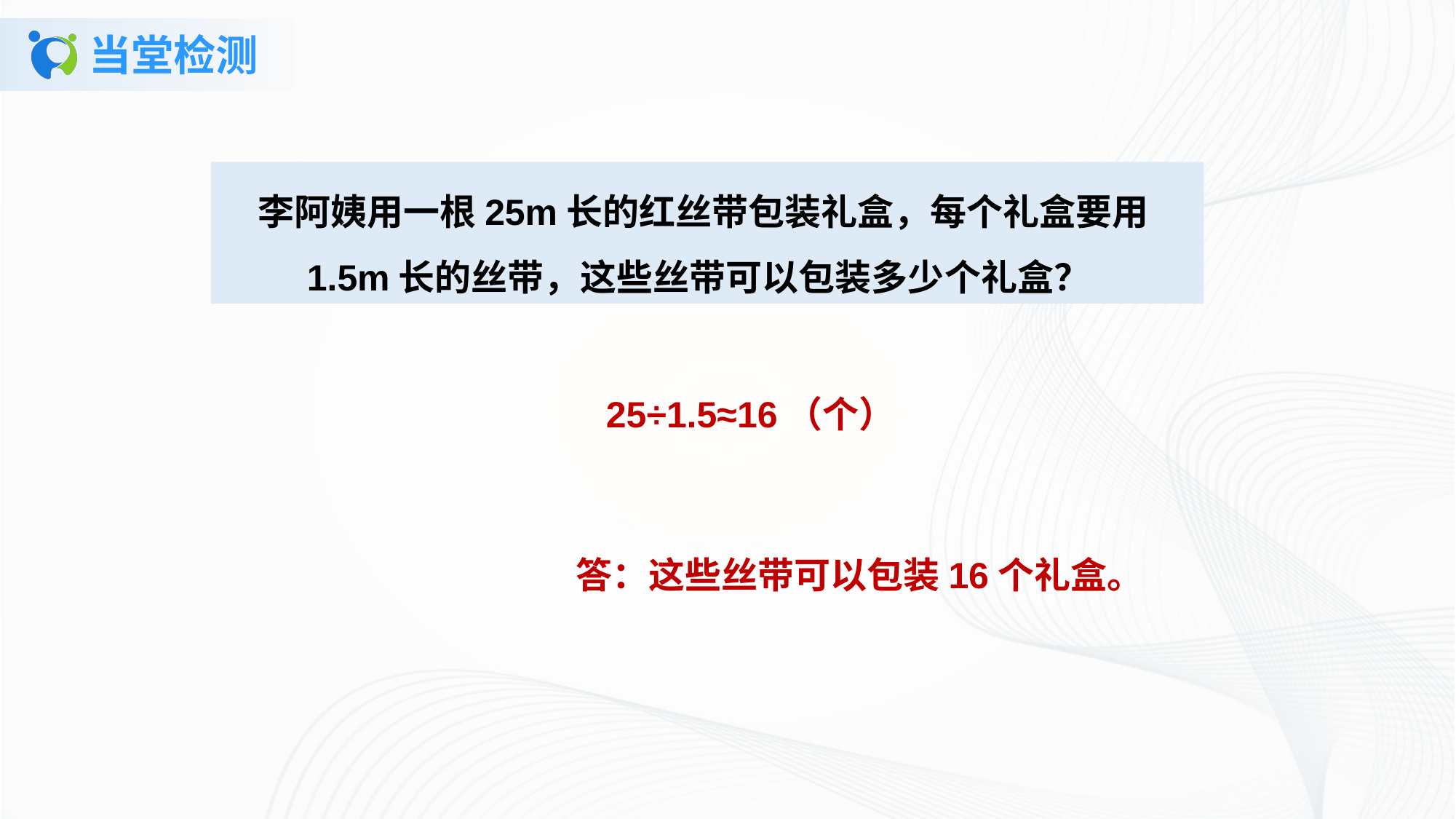

# 当堂检测
李阿姨用一根25m长的红丝带包装礼盒，每个礼盒要用1.5m长的丝带，这些丝带可以包装多少个礼盒？
25÷1.5≈16（个）

答：这些丝带可以包装16个礼盒。